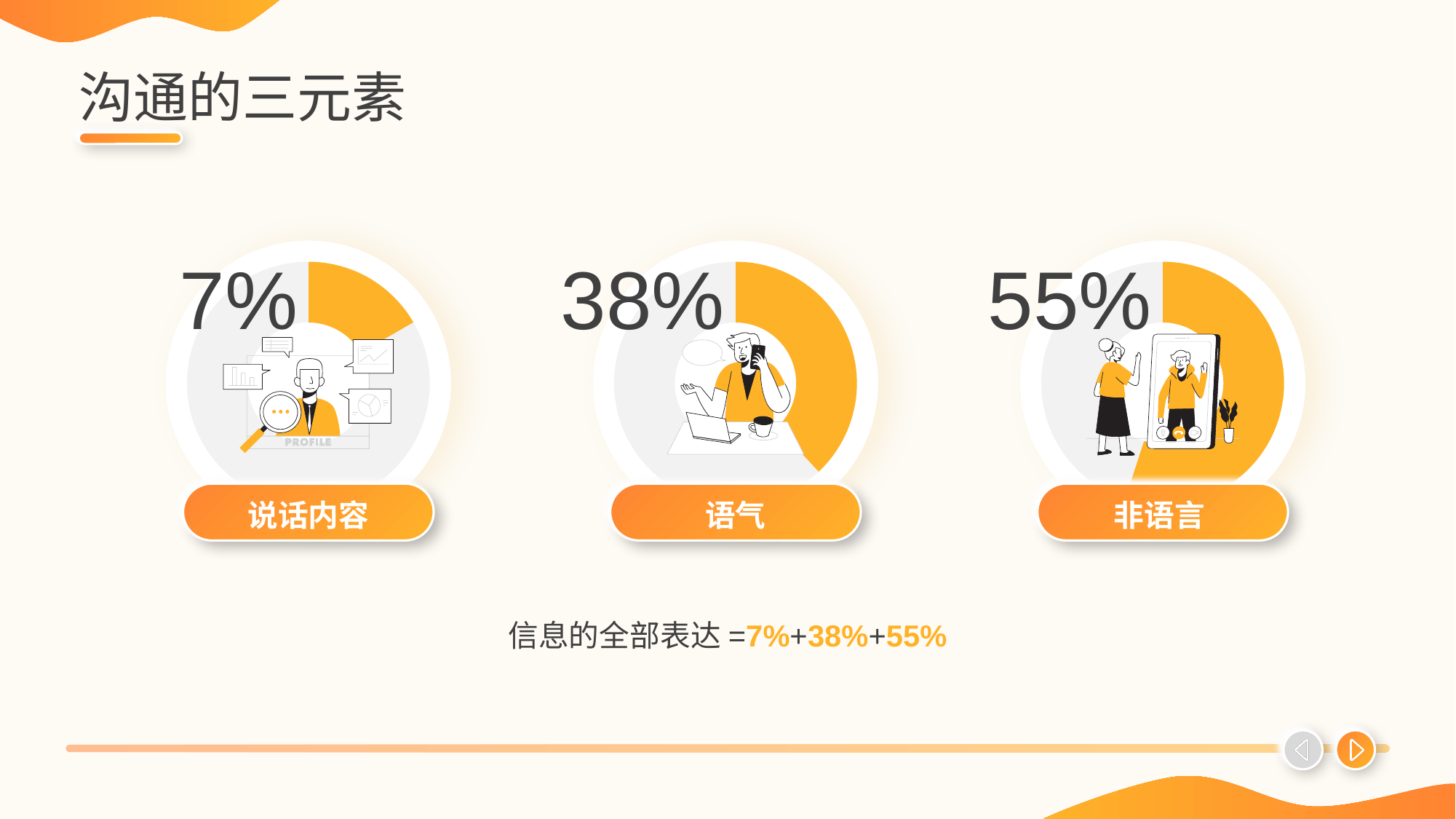

# 沟通的三元素

### Chart

| Category | 销售额 |
|---|---|
| 第一季度 | 7.0 |
| 第二季度 | 35.0 |

### Chart

| Category | 销售额 |
|---|---|
| 第一季度 | 38.0 |
| 第二季度 | 62.0 |

### Chart

| Category | 销售额 |
|---|---|
| 第一季度 | 55.0 |
| 第二季度 | 45.0 |

7%
38%
55%

说话内容
语气
非语言
信息的全部表达=7%+38%+55%